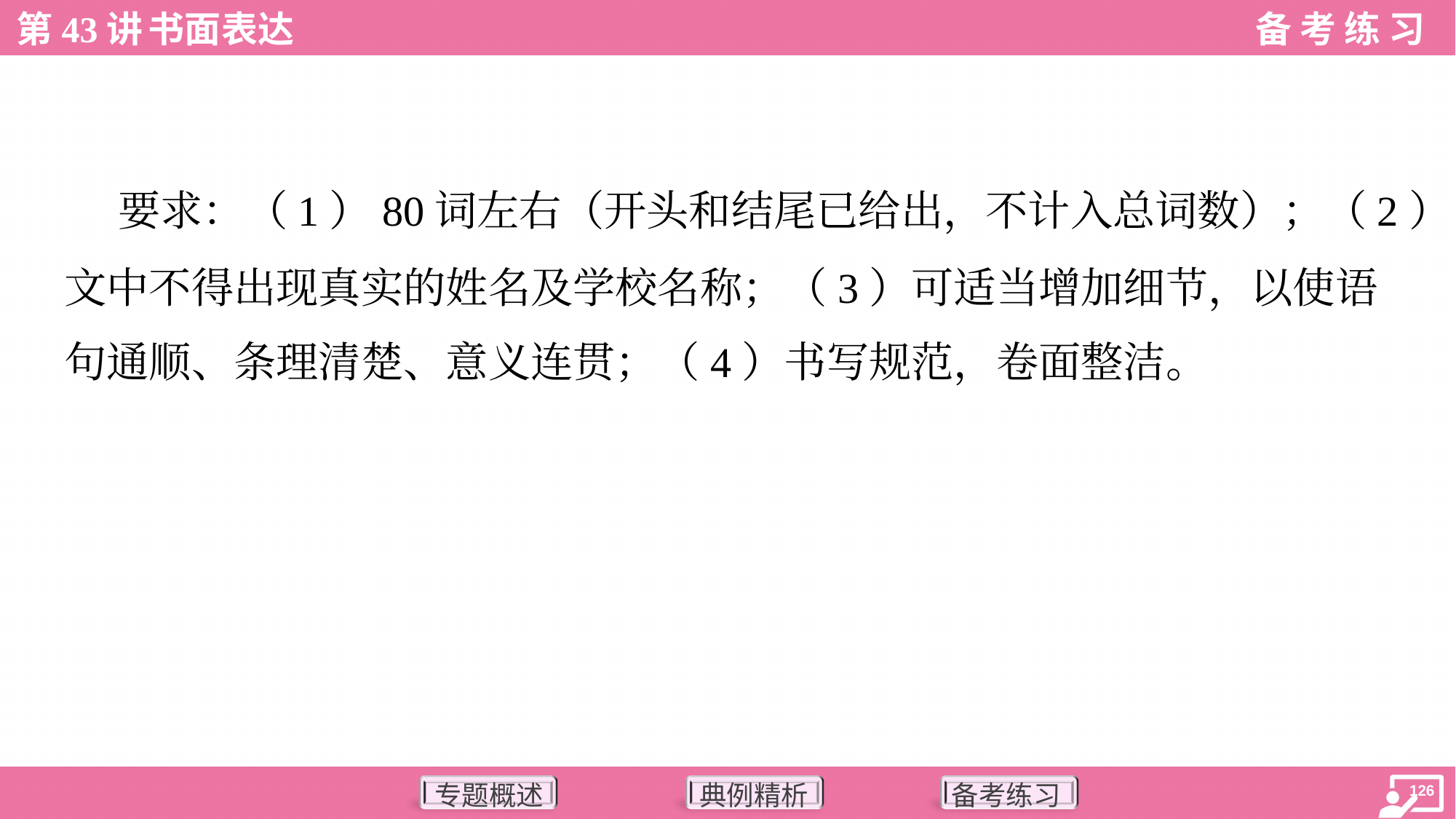

要求：（1）80词左右（开头和结尾已给出，不计入总词数）；（2）
文中不得出现真实的姓名及学校名称；（3）可适当增加细节，以使语
句通顺、条理清楚、意义连贯；（4）书写规范，卷面整洁。